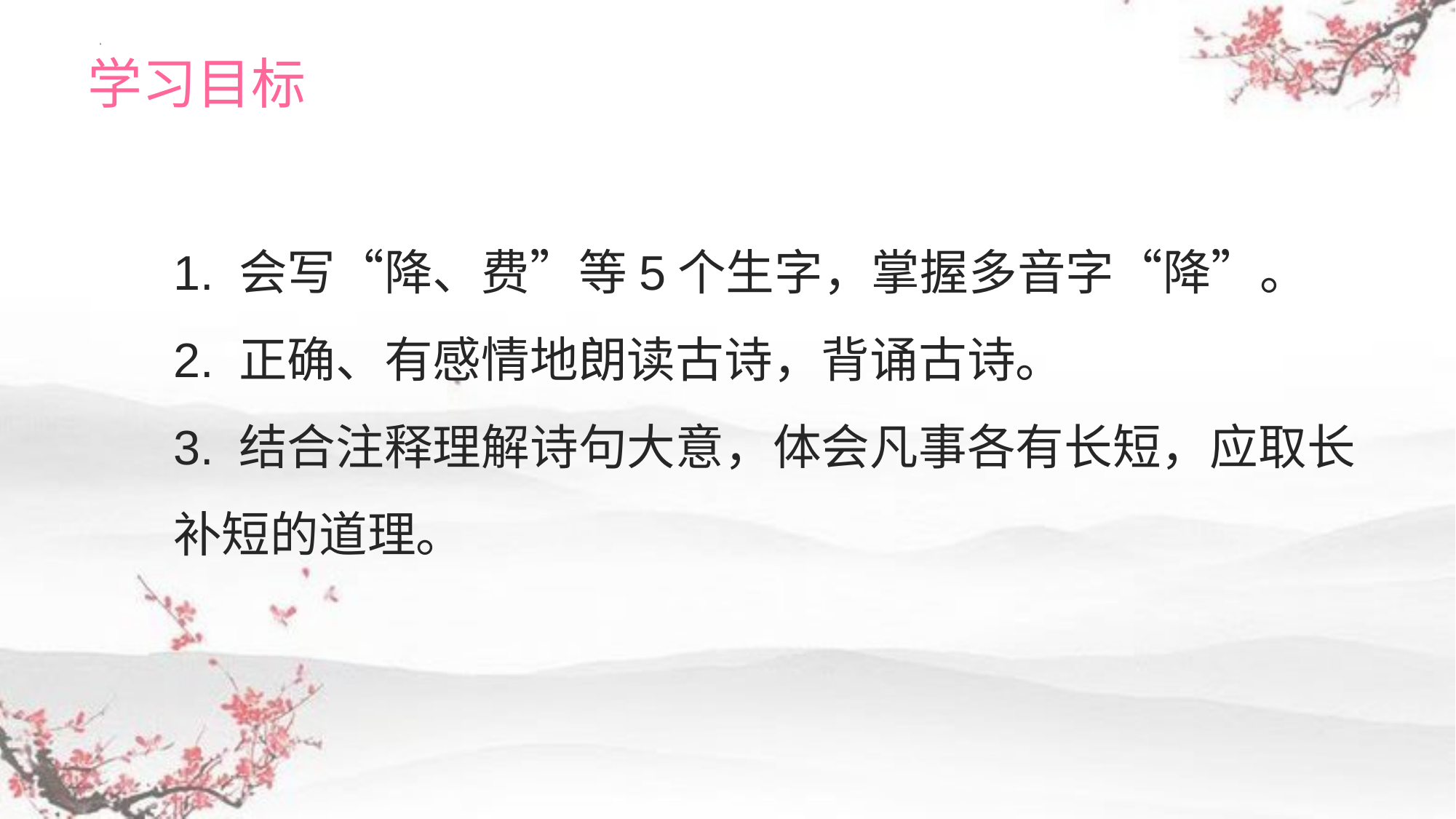

学习目标
1. 会写“降、费”等5个生字，掌握多音字“降”。
2. 正确、有感情地朗读古诗，背诵古诗。
3. 结合注释理解诗句大意，体会凡事各有长短，应取长补短的道理。